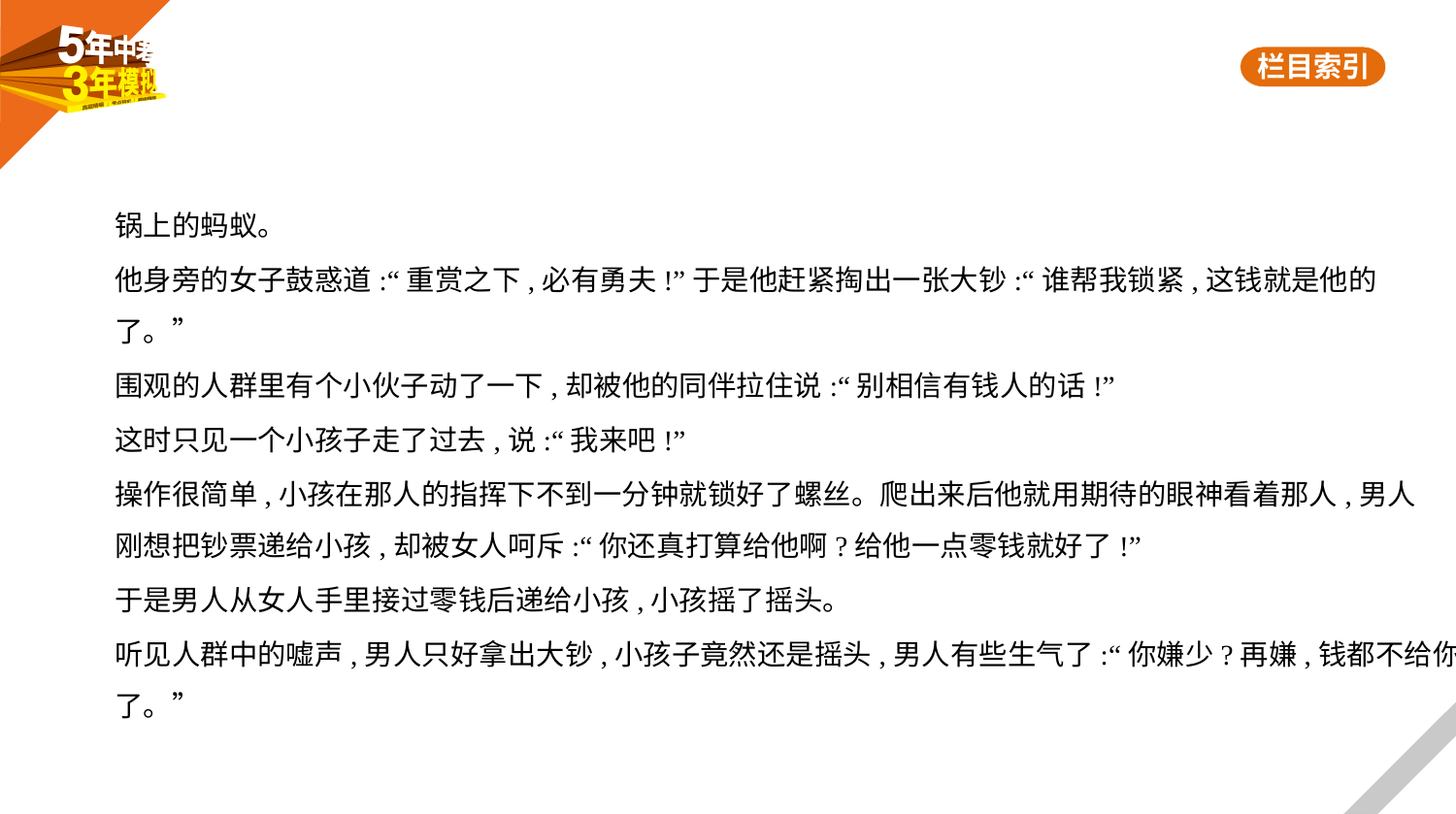

锅上的蚂蚁。
他身旁的女子鼓惑道:“重赏之下,必有勇夫!”于是他赶紧掏出一张大钞:“谁帮我锁紧,这钱就是他的
了。”
围观的人群里有个小伙子动了一下,却被他的同伴拉住说:“别相信有钱人的话!”
这时只见一个小孩子走了过去,说:“我来吧!”
操作很简单,小孩在那人的指挥下不到一分钟就锁好了螺丝。爬出来后他就用期待的眼神看着那人,男人
刚想把钞票递给小孩,却被女人呵斥:“你还真打算给他啊?给他一点零钱就好了!”
于是男人从女人手里接过零钱后递给小孩,小孩摇了摇头。
听见人群中的嘘声,男人只好拿出大钞,小孩子竟然还是摇头,男人有些生气了:“你嫌少?再嫌,钱都不给你
了。”